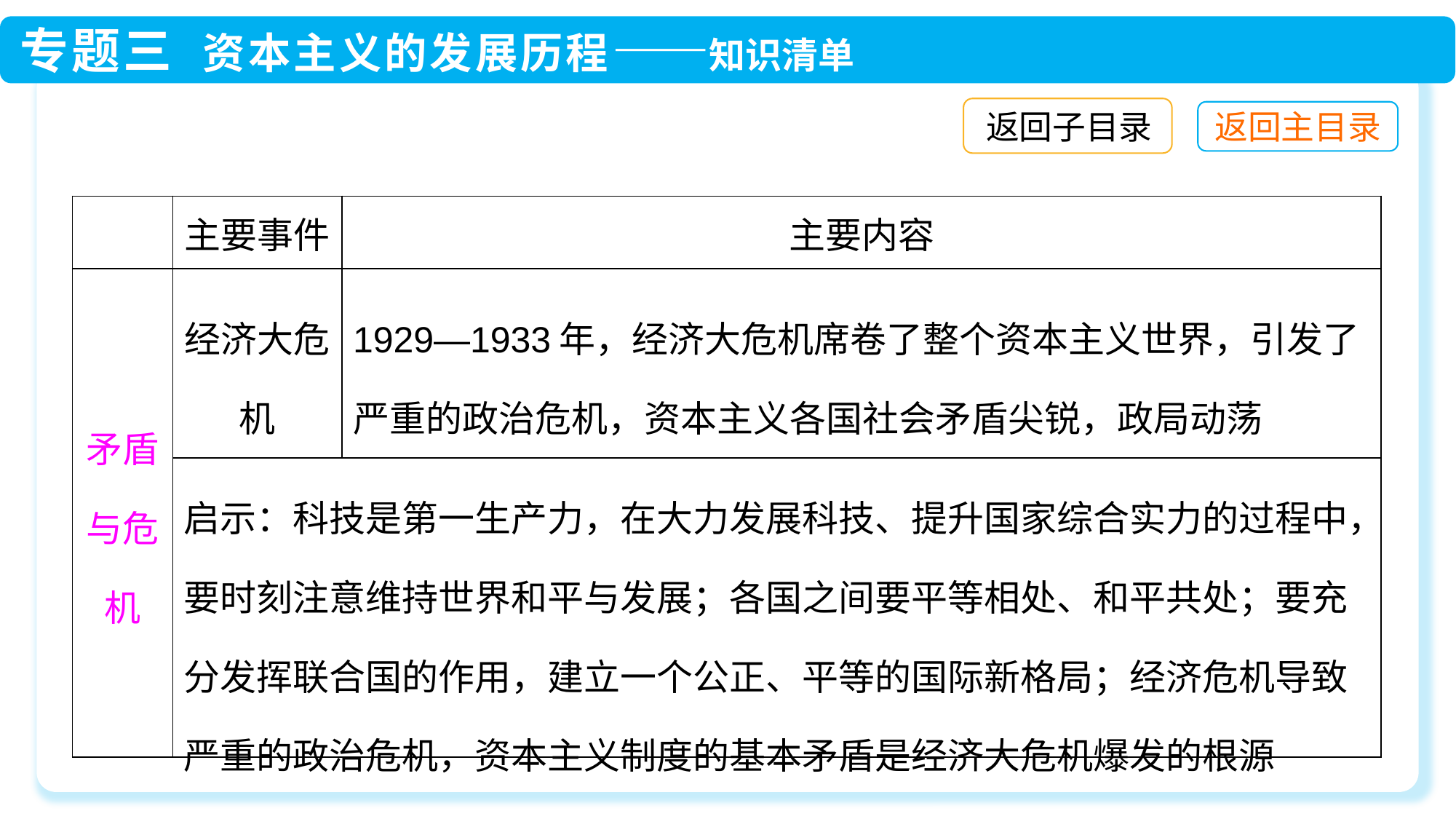

返回子目录
|  | 主要事件 | 主要内容 |
| --- | --- | --- |
| 矛盾与危机 | 经济大危机 | 1929—1933年，经济大危机席卷了整个资本主义世界，引发了严重的政治危机，资本主义各国社会矛盾尖锐，政局动荡 |
|  | 启示：科技是第一生产力，在大力发展科技、提升国家综合实力的过程中，要时刻注意维持世界和平与发展；各国之间要平等相处、和平共处；要充分发挥联合国的作用，建立一个公正、平等的国际新格局；经济危机导致严重的政治危机，资本主义制度的基本矛盾是经济大危机爆发的根源 |  |